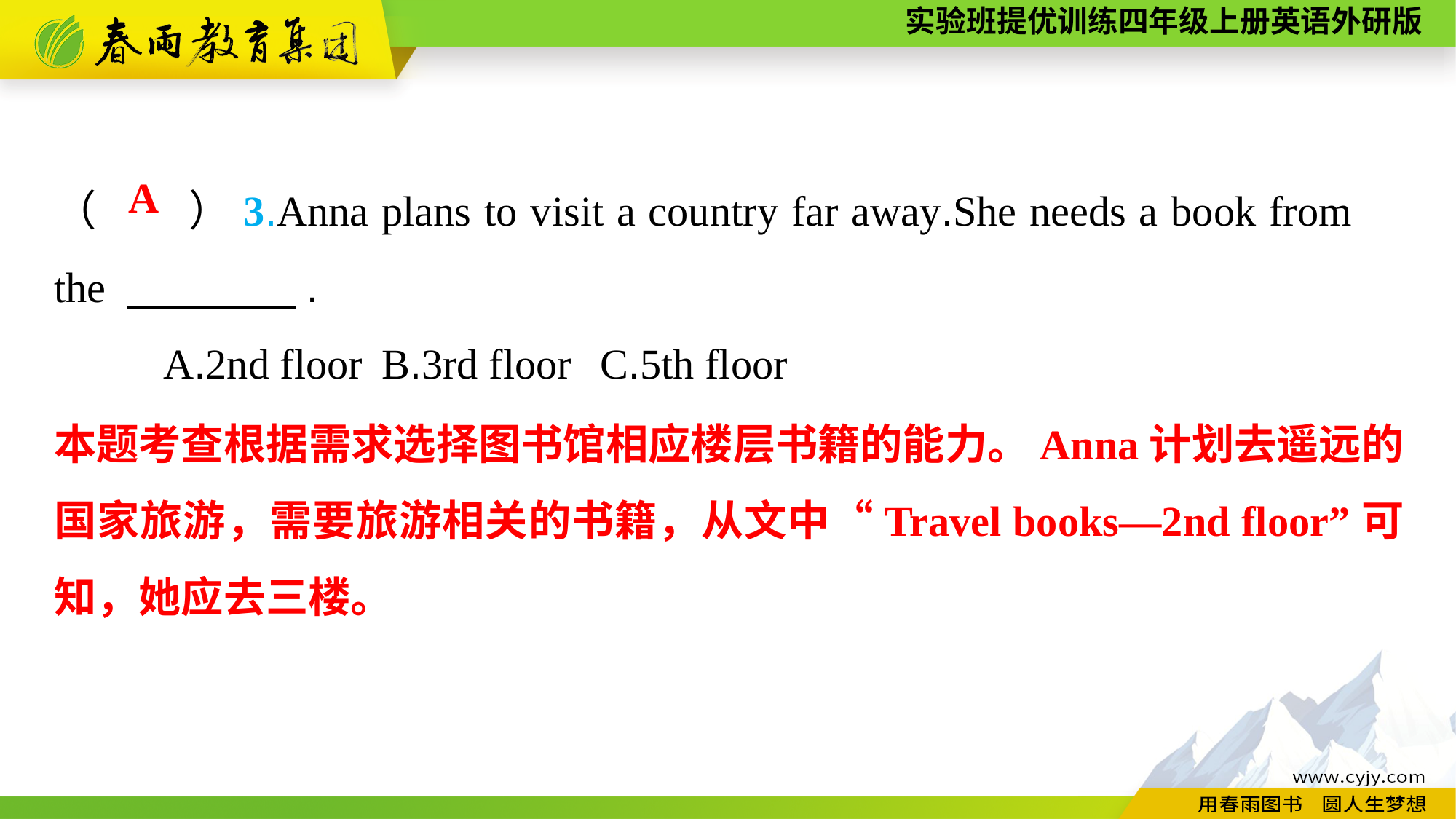

（　　）3.Anna plans to visit a country far away.She needs a book from 	the 　　　　.
	A.2nd floor	B.3rd floor	C.5th floor
A
本题考查根据需求选择图书馆相应楼层书籍的能力。Anna计划去遥远的国家旅游，需要旅游相关的书籍，从文中“Travel books—2nd floor”可知，她应去三楼。